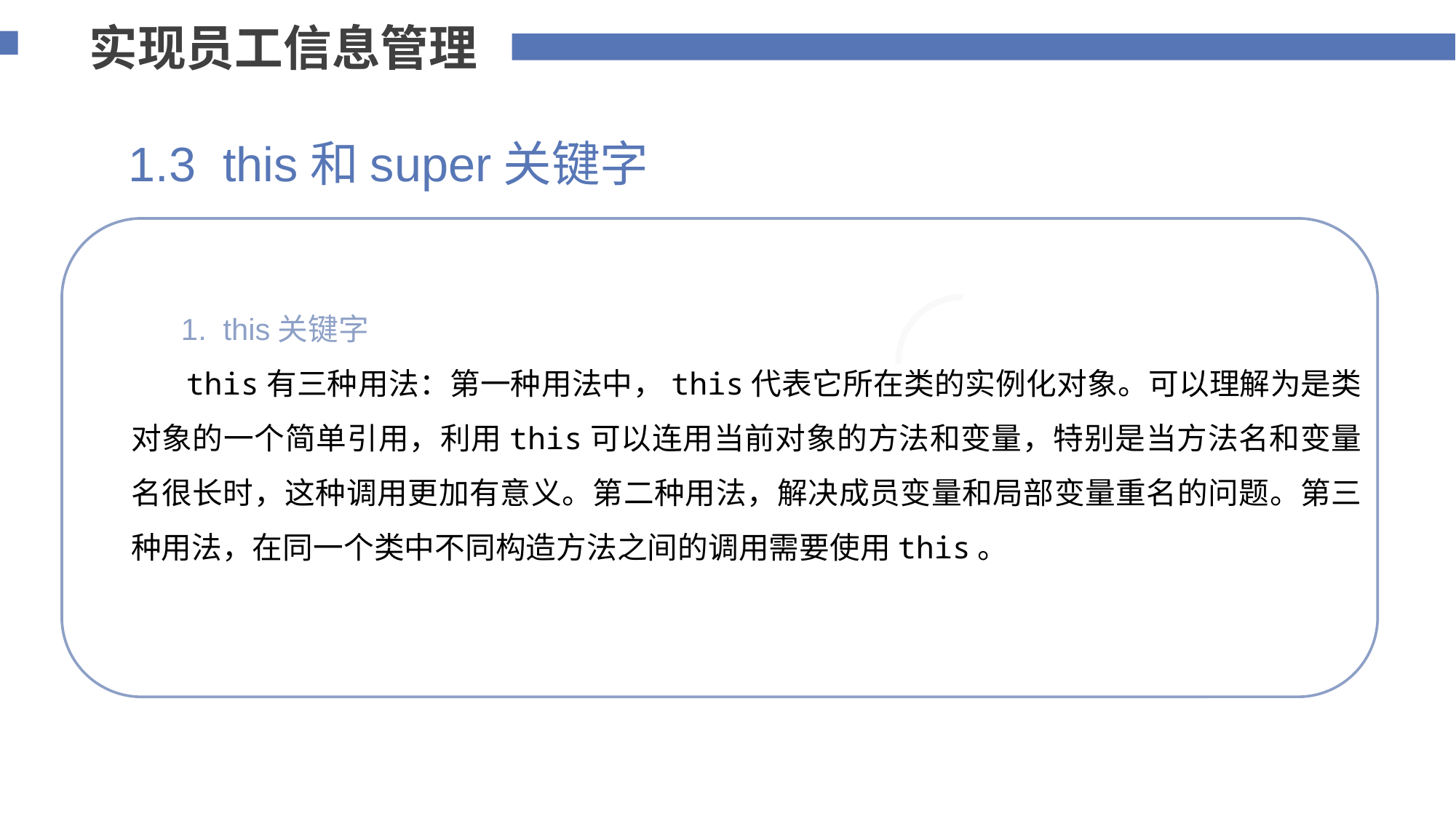

实现员工信息管理

1.3  this和super关键字

添加标题内容
您的内容打在这里，或者通过复制您的文本后，在此框中选择粘贴，并选择只保留文字。
      1.  this关键字
   this有三种用法：第一种用法中，this代表它所在类的实例化对象。可以理解为是类对象的一个简单引用，利用this可以连用当前对象的方法和变量，特别是当方法名和变量名很长时，这种调用更加有意义。第二种用法，解决成员变量和局部变量重名的问题。第三种用法，在同一个类中不同构造方法之间的调用需要使用this。

75%